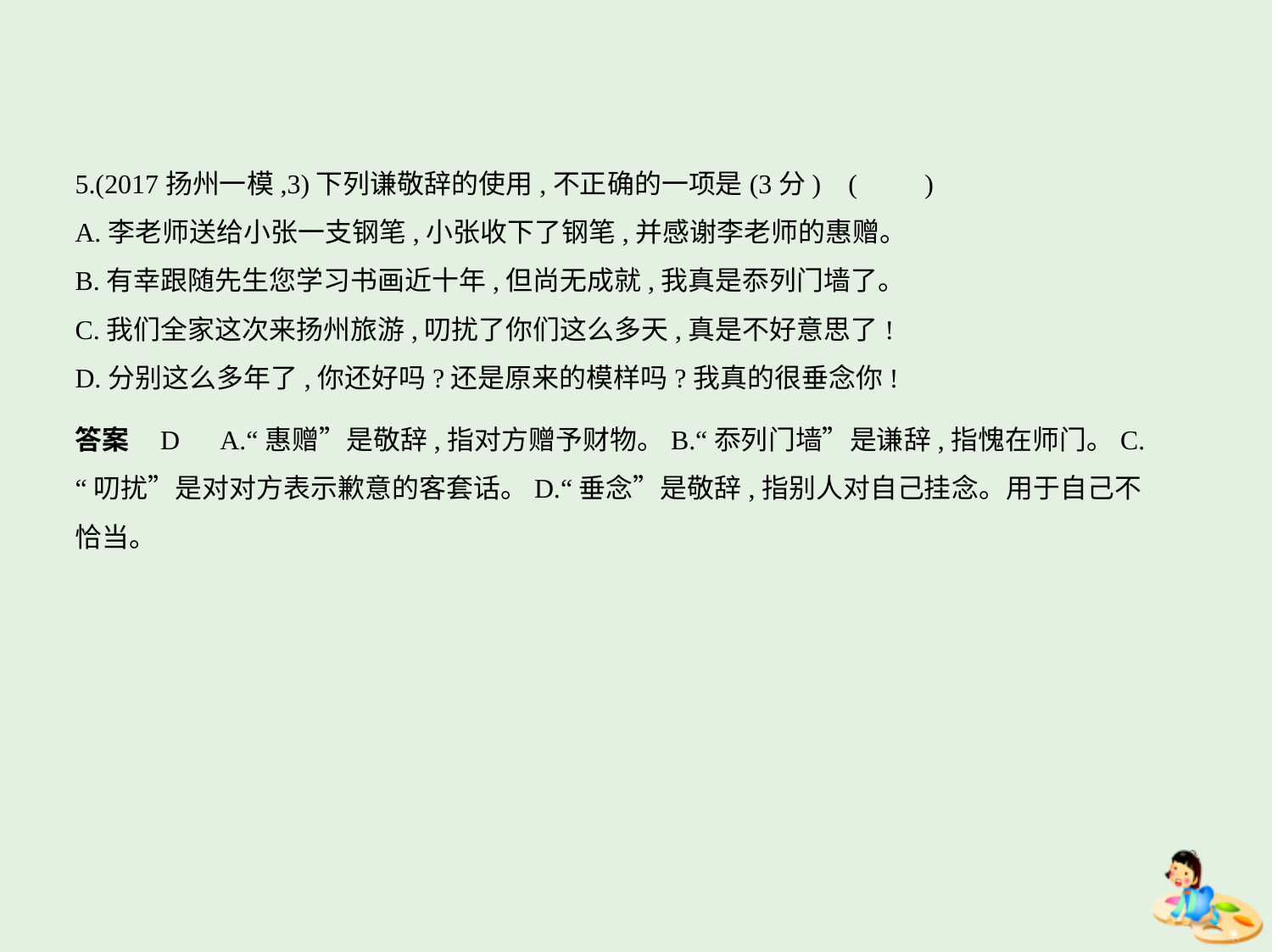

5.(2017扬州一模,3)下列谦敬辞的使用,不正确的一项是(3分) (　　)
A.李老师送给小张一支钢笔,小张收下了钢笔,并感谢李老师的惠赠。
B.有幸跟随先生您学习书画近十年,但尚无成就,我真是忝列门墙了。
C.我们全家这次来扬州旅游,叨扰了你们这么多天,真是不好意思了!
D.分别这么多年了,你还好吗?还是原来的模样吗?我真的很垂念你!
答案    D　A.“惠赠”是敬辞,指对方赠予财物。B.“忝列门墙”是谦辞,指愧在师门。C.
“叨扰”是对对方表示歉意的客套话。D.“垂念”是敬辞,指别人对自己挂念。用于自己不
恰当。